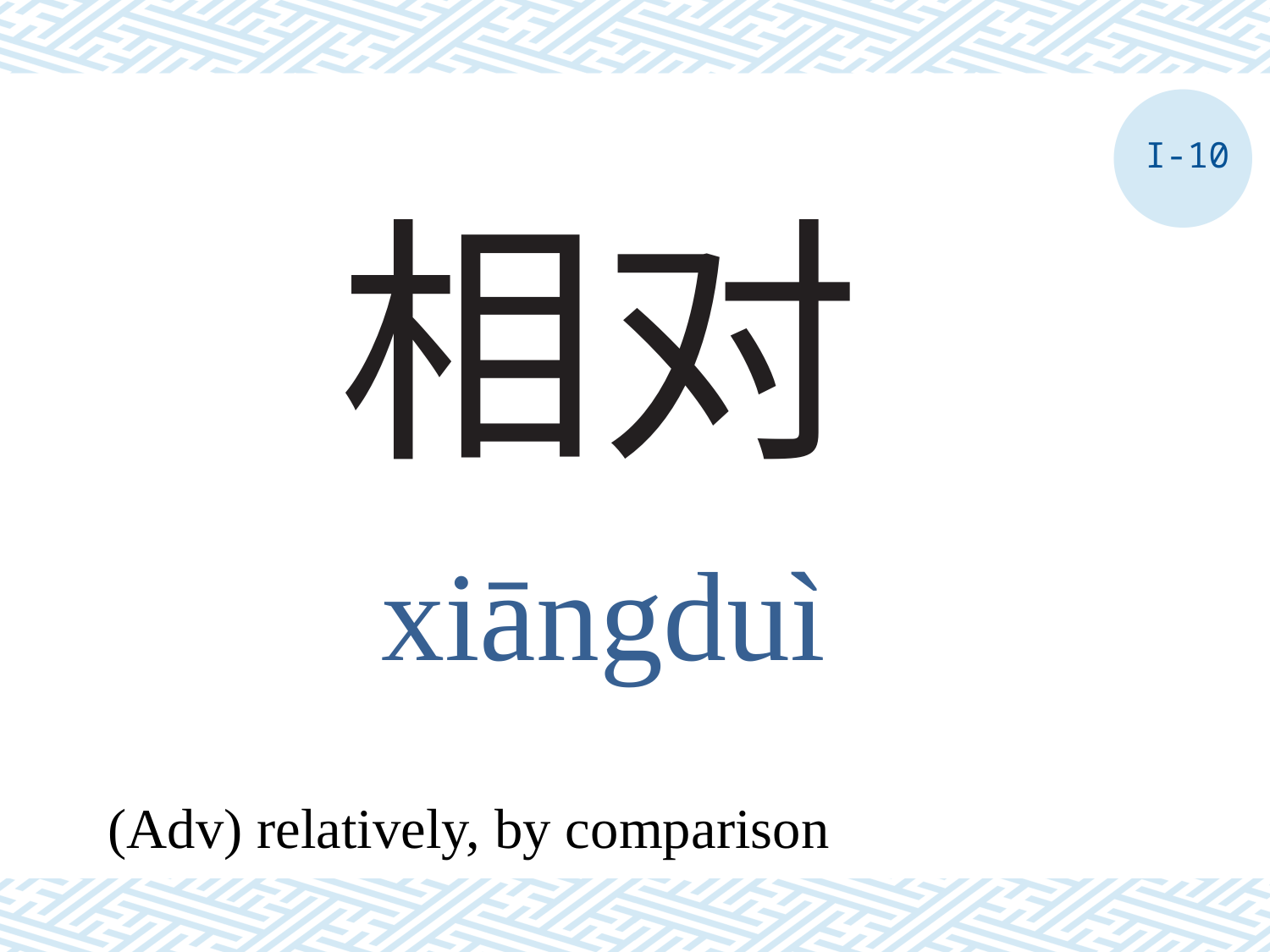

I-10

# 相对
xiāngduì
(Adv) relatively, by comparison